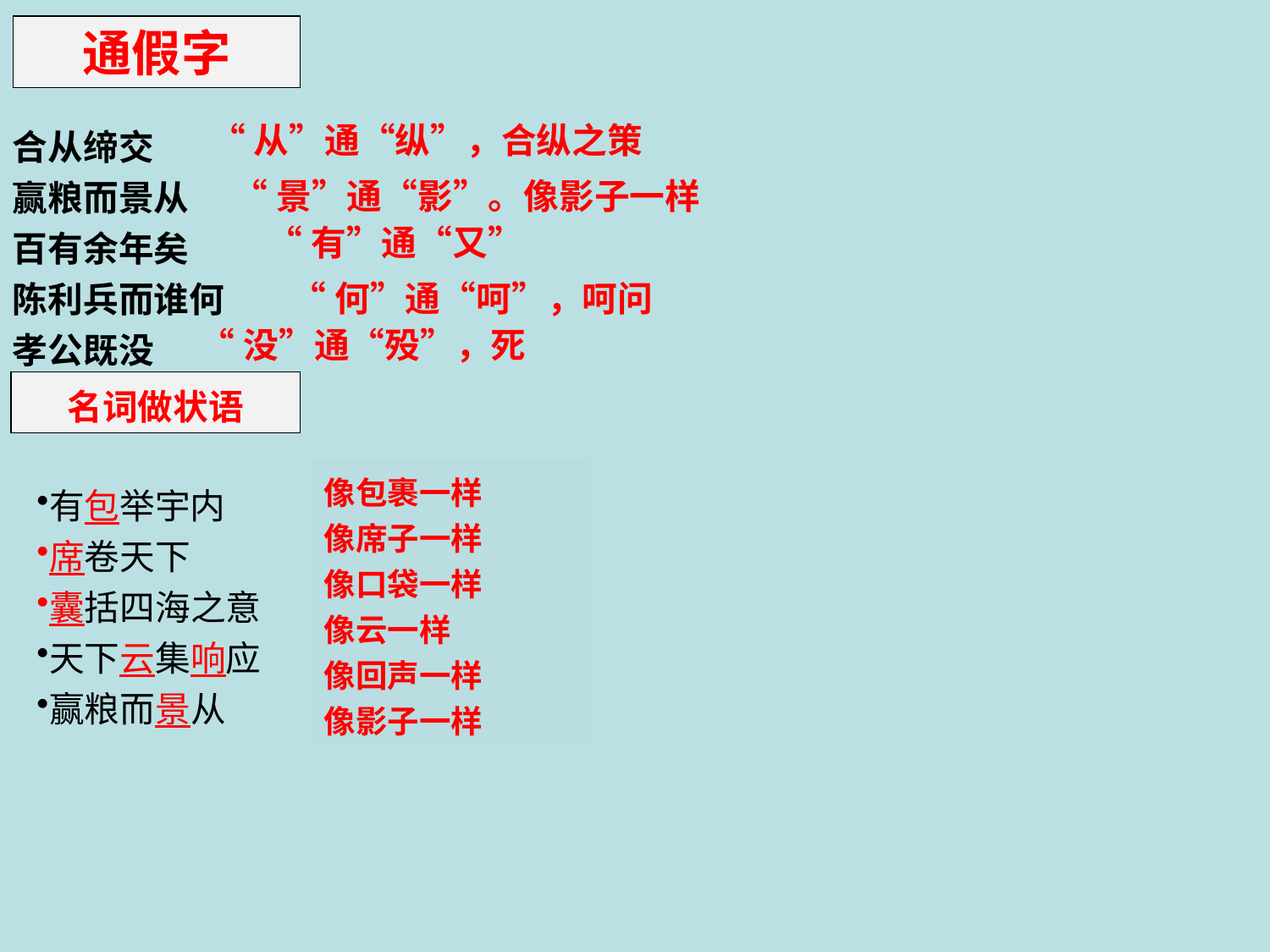

通假字
合从缔交
赢粮而景从
百有余年矣
陈利兵而谁何
孝公既没

“从”通“纵”，合纵之策
“景”通“影”。像影子一样
“有”通“又”
“何”通“呵”，呵问
“没”通“殁”，死
名词做状语
像包裹一样
像席子一样
像口袋一样
像云一样
像回声一样
像影子一样
有包举宇内
席卷天下
囊括四海之意
天下云集响应
赢粮而景从